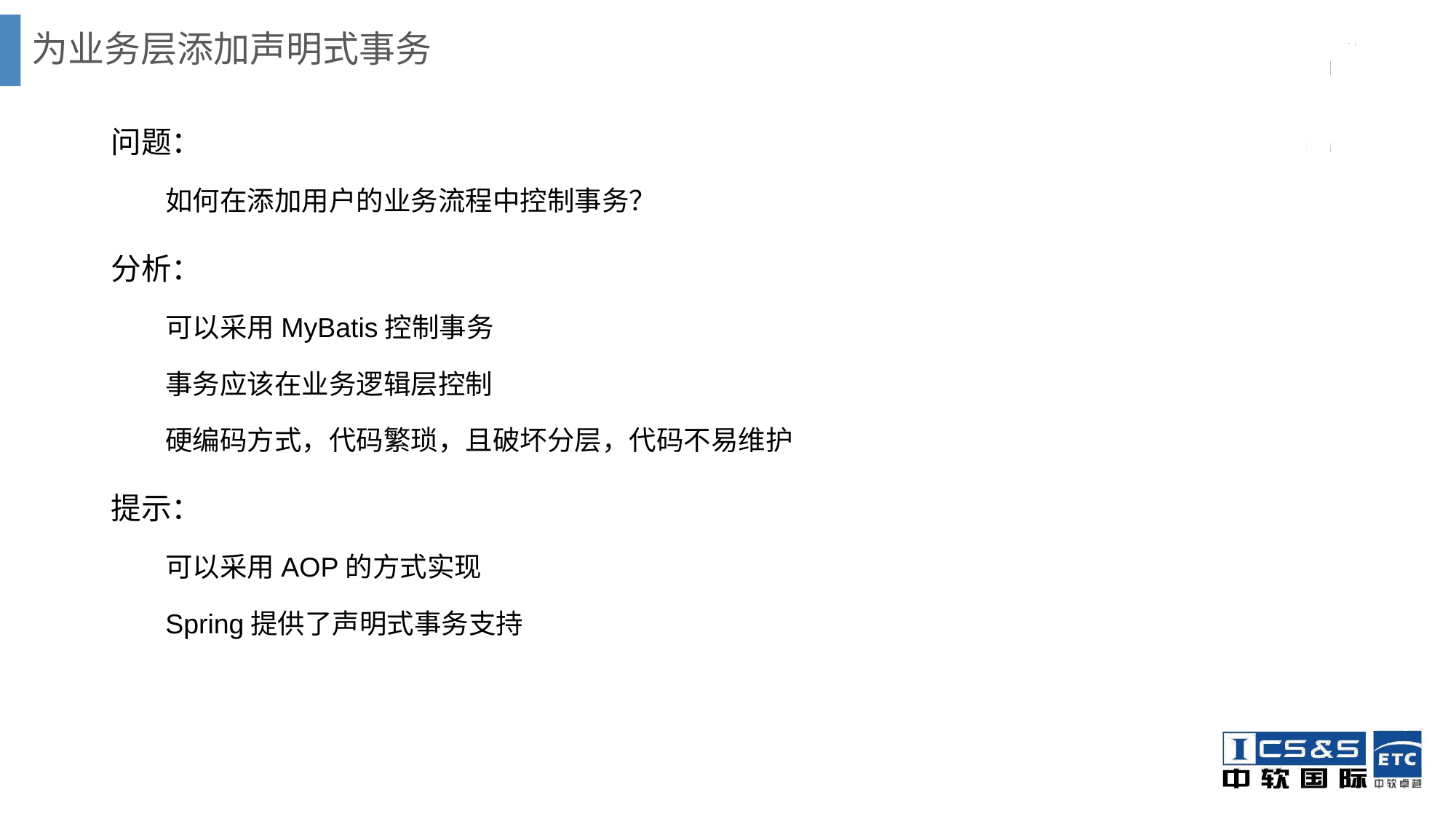

# 为业务层添加声明式事务
问题：
如何在添加用户的业务流程中控制事务？
分析：
可以采用MyBatis控制事务
事务应该在业务逻辑层控制
硬编码方式，代码繁琐，且破坏分层，代码不易维护
提示：
可以采用AOP的方式实现
Spring提供了声明式事务支持